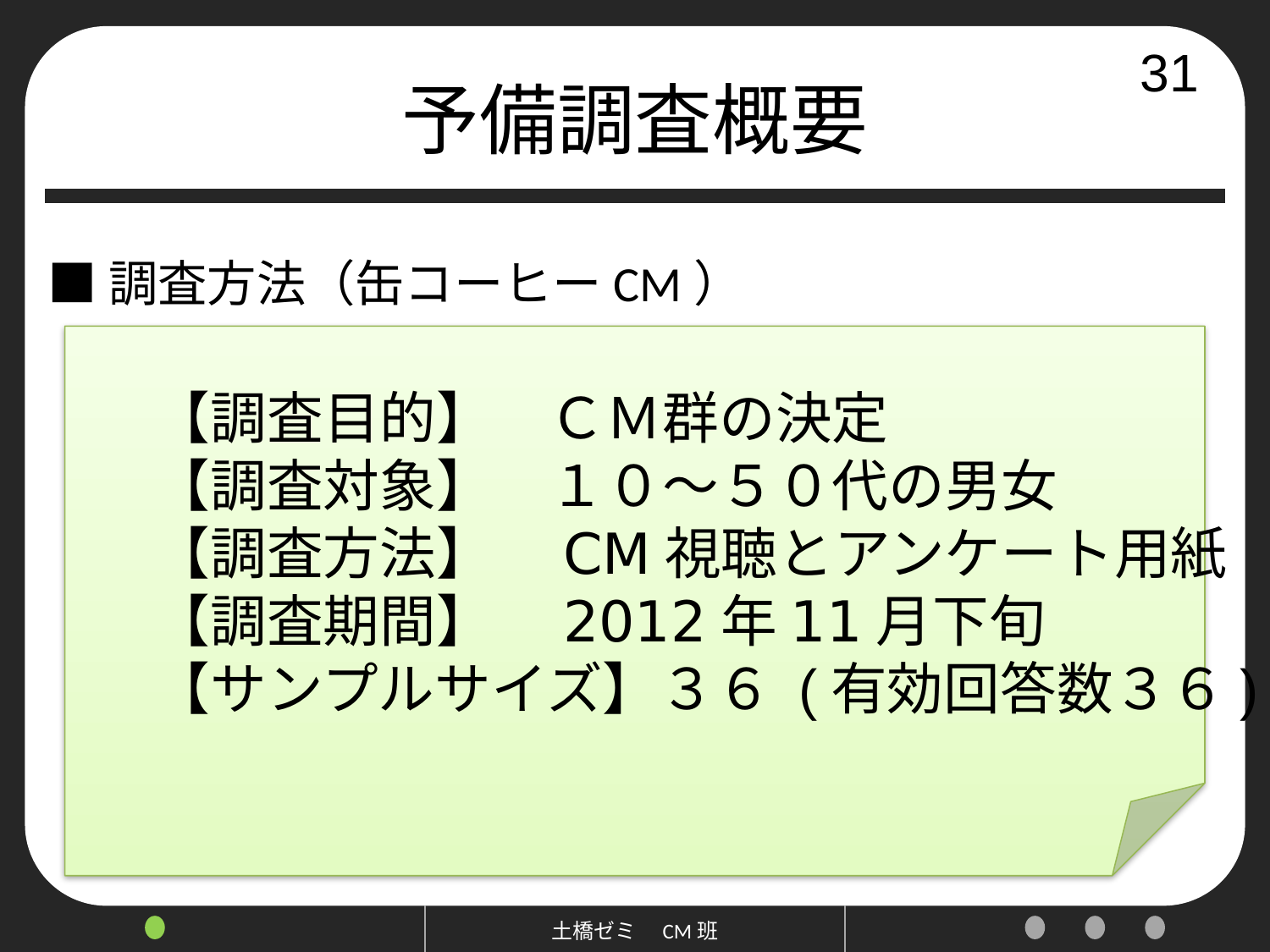

# 予備調査概要
31
■調査方法（缶コーヒーCM）

　【調査目的】　ＣＭ群の決定
　【調査対象】　１０〜５０代の男女
　【調査方法】　CM視聴とアンケート用紙
　【調査期間】　2012年11月下旬
　【サンプルサイズ】３６ (有効回答数３６)
土橋ゼミ　CM班